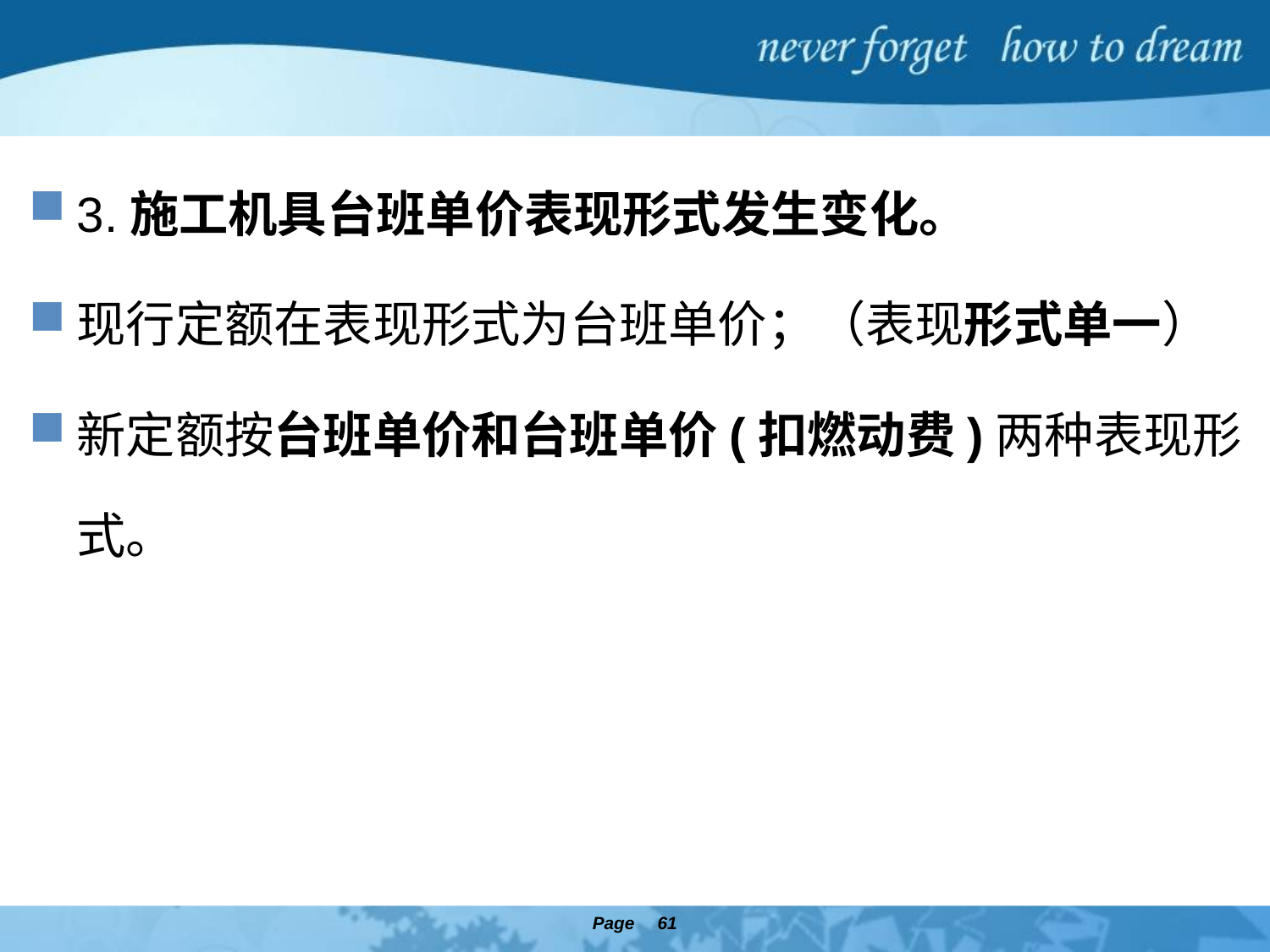

3.施工机具台班单价表现形式发生变化。
现行定额在表现形式为台班单价；（表现形式单一）
新定额按台班单价和台班单价(扣燃动费)两种表现形式。